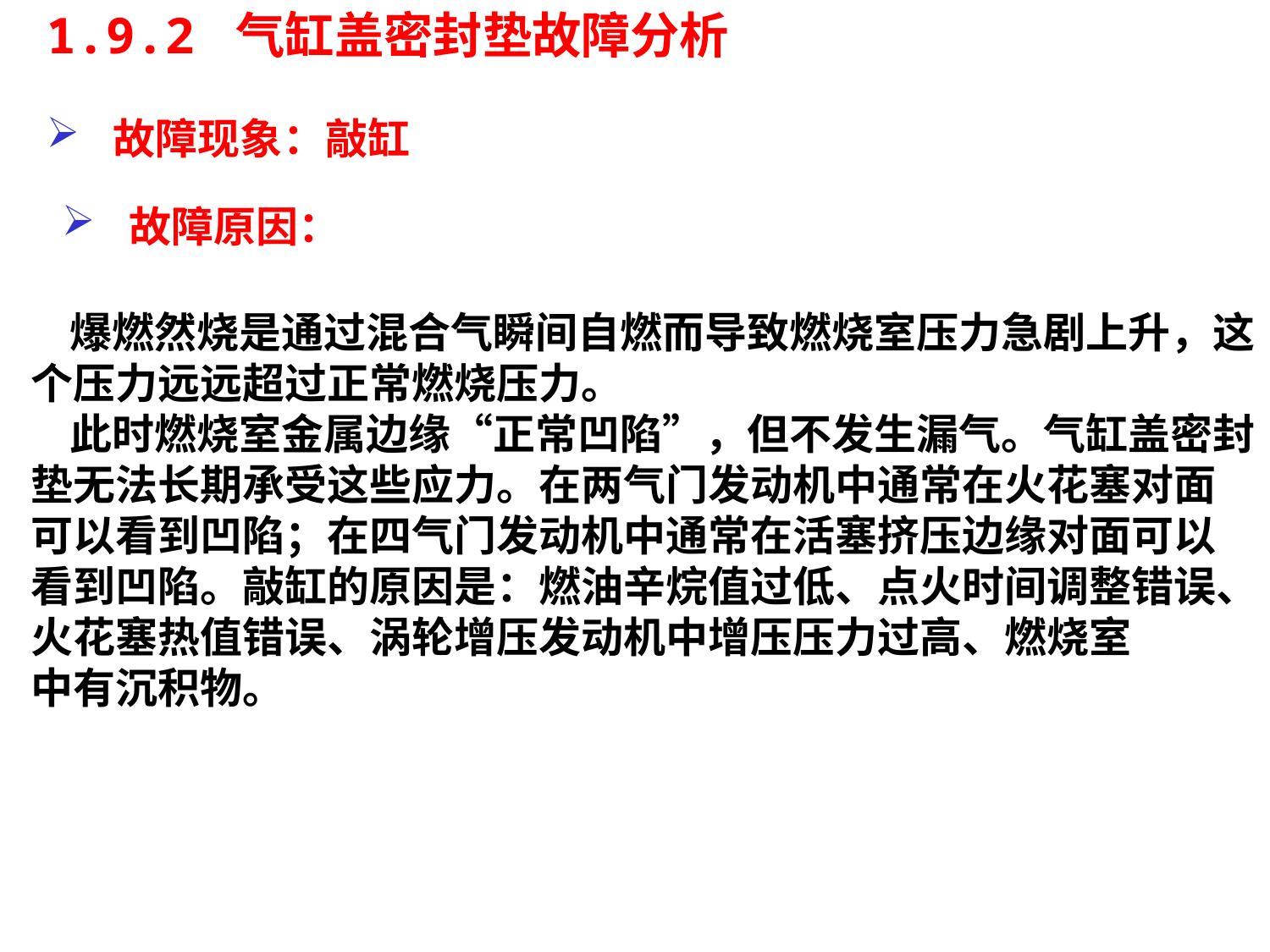

1.9.2 气缸盖密封垫故障分析
故障现象：敲缸

故障原因：

   爆燃然烧是通过混合气瞬间自燃而导致燃烧室压力急剧上升，这个压力远远超过正常燃烧压力。
   此时燃烧室金属边缘“正常凹陷”，但不发生漏气。气缸盖密封垫无法长期承受这些应力。在两气门发动机中通常在火花塞对面可以看到凹陷；在四气门发动机中通常在活塞挤压边缘对面可以看到凹陷。敲缸的原因是：燃油辛烷值过低、点火时间调整错误、火花塞热值错误、涡轮增压发动机中增压压力过高、燃烧室
中有沉积物。